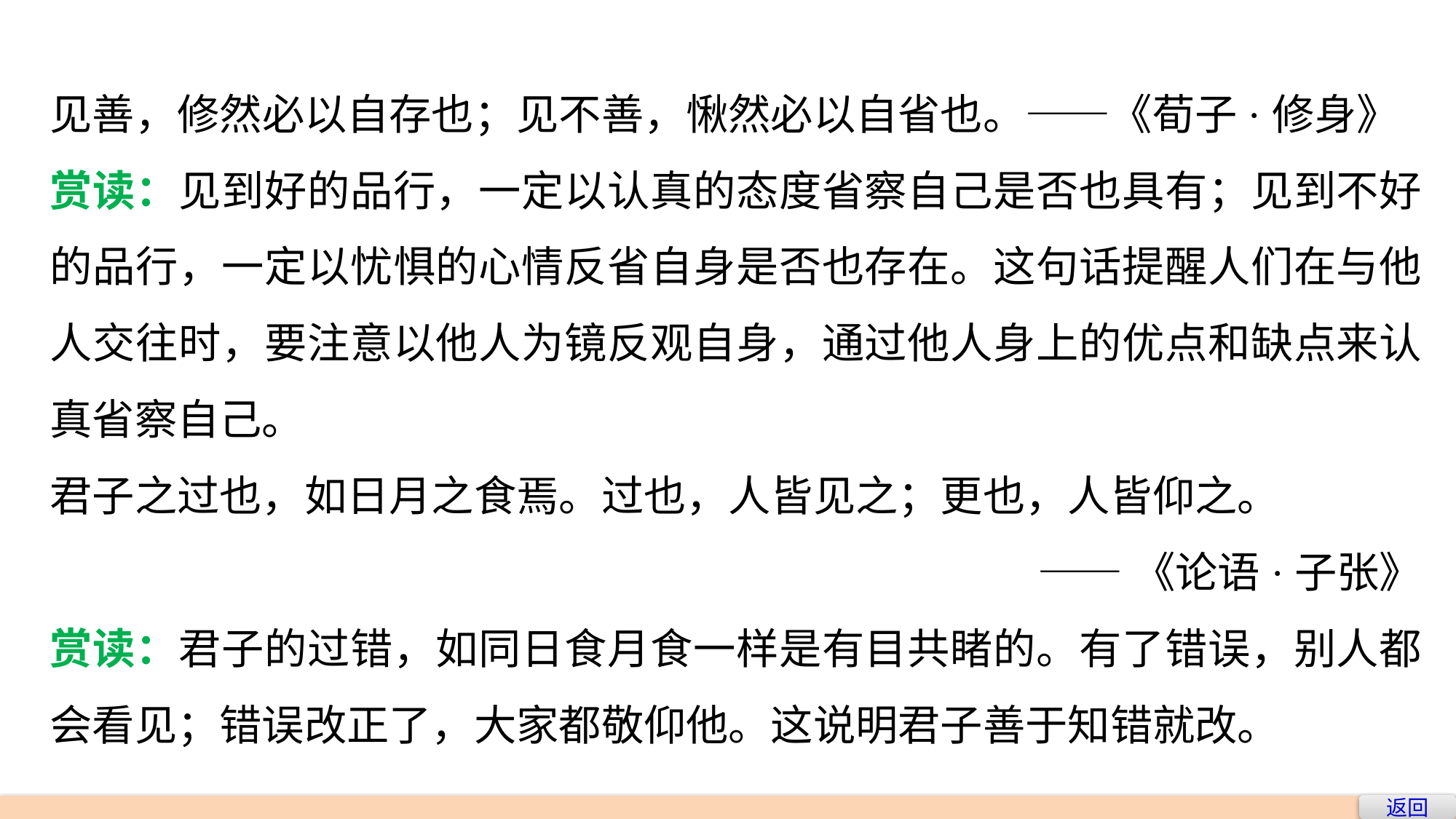

见善，修然必以自存也；见不善，愀然必以自省也。——《荀子·修身》
赏读：见到好的品行，一定以认真的态度省察自己是否也具有；见到不好的品行，一定以忧惧的心情反省自身是否也存在。这句话提醒人们在与他人交往时，要注意以他人为镜反观自身，通过他人身上的优点和缺点来认真省察自己。
君子之过也，如日月之食焉。过也，人皆见之；更也，人皆仰之。
——《论语·子张》
赏读：君子的过错，如同日食月食一样是有目共睹的。有了错误，别人都会看见；错误改正了，大家都敬仰他。这说明君子善于知错就改。
返回